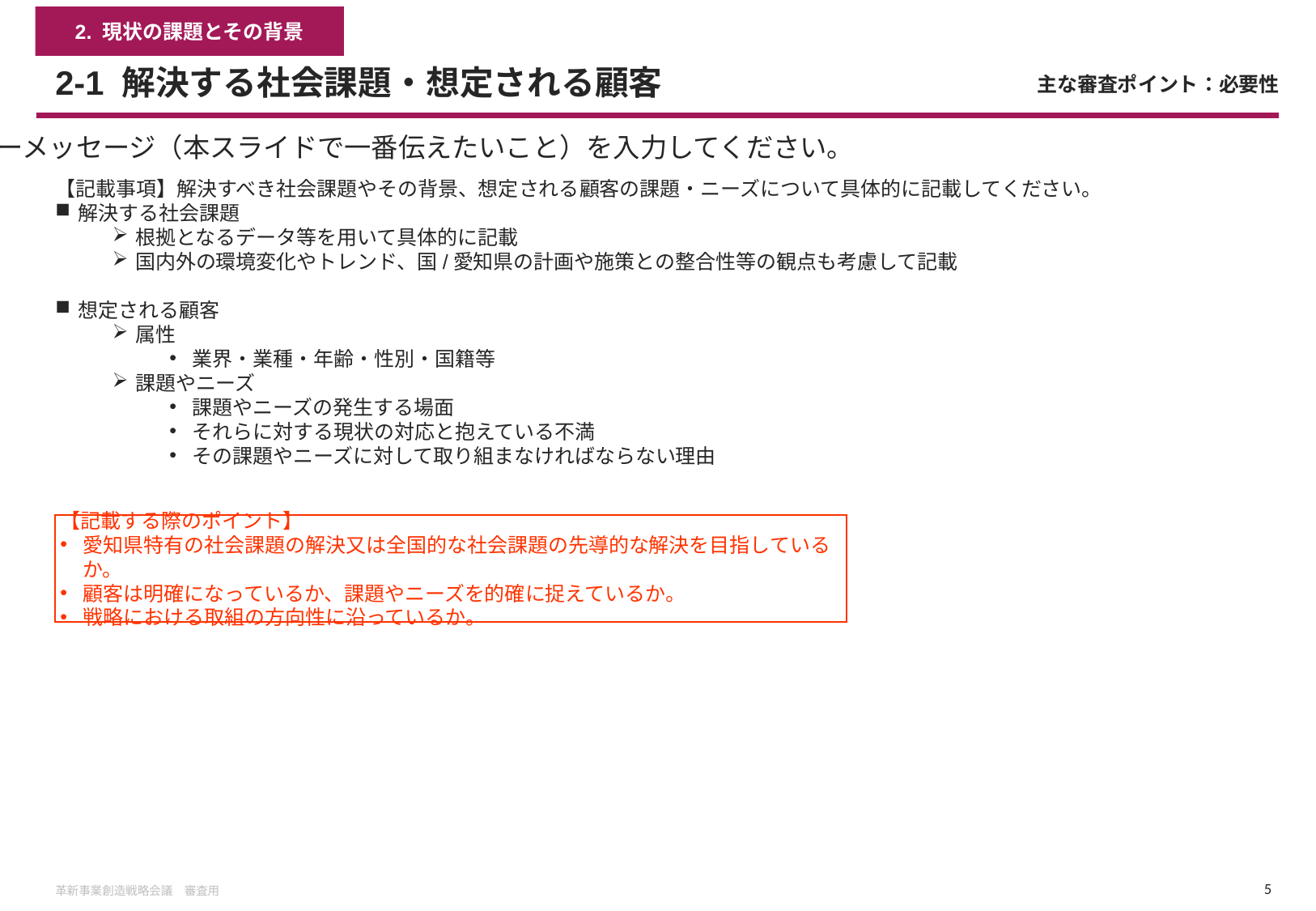

2. 現状の課題とその背景
# 2-1 解決する社会課題・想定される顧客
主な審査ポイント：必要性
キーメッセージ（本スライドで一番伝えたいこと）を入力してください。
【記載事項】解決すべき社会課題やその背景、想定される顧客の課題・ニーズについて具体的に記載してください。
解決する社会課題
根拠となるデータ等を用いて具体的に記載
国内外の環境変化やトレンド、国/愛知県の計画や施策との整合性等の観点も考慮して記載

想定される顧客
属性
業界・業種・年齢・性別・国籍等
課題やニーズ
課題やニーズの発生する場面
それらに対する現状の対応と抱えている不満
その課題やニーズに対して取り組まなければならない理由

【記載する際のポイント】
愛知県特有の社会課題の解決又は全国的な社会課題の先導的な解決を目指しているか。
顧客は明確になっているか、課題やニーズを的確に捉えているか。
戦略における取組の方向性に沿っているか。
革新事業創造戦略会議　審査用